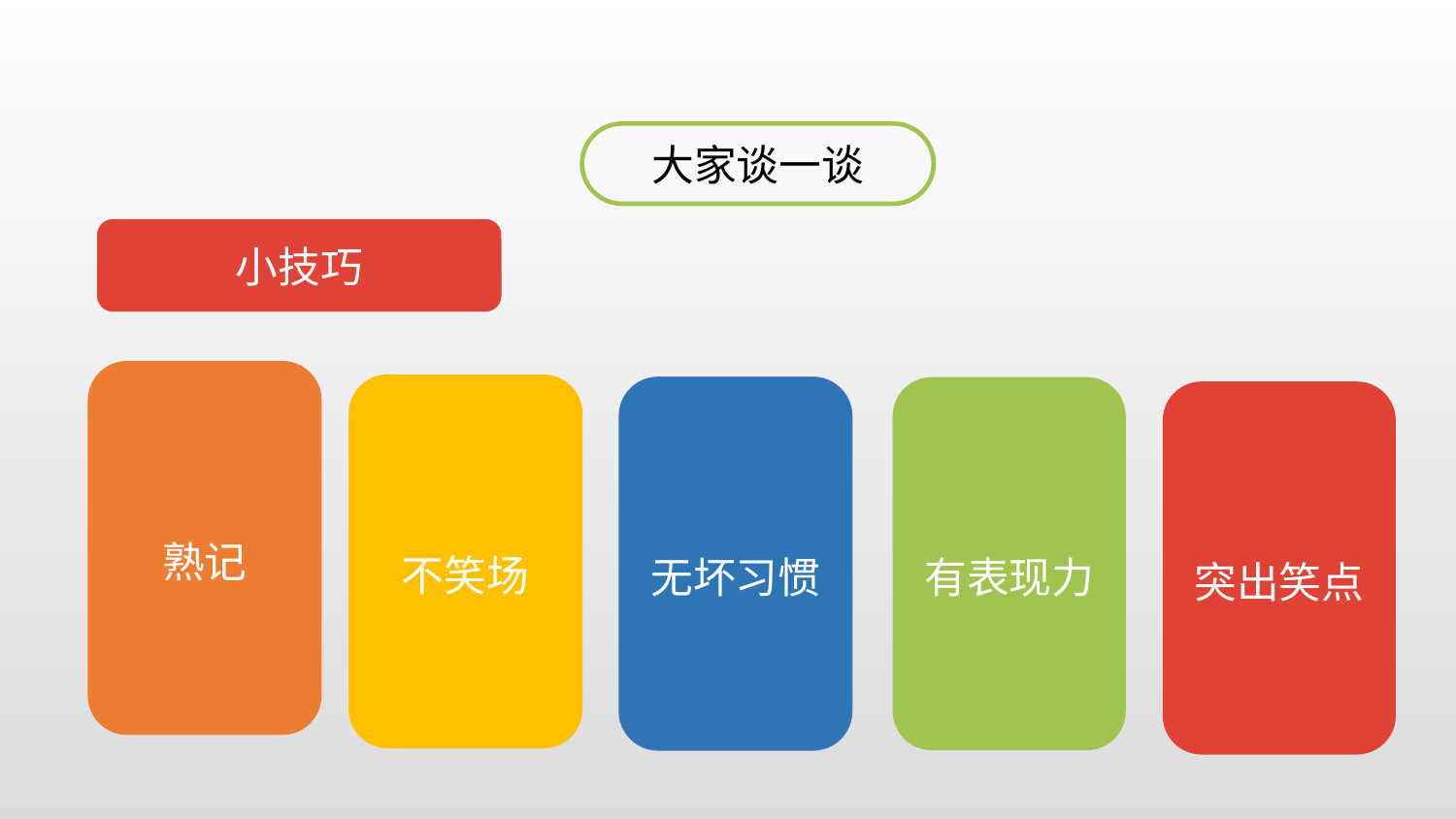

大家谈一谈
小技巧
熟记
不笑场
无坏习惯
有表现力
突出笑点